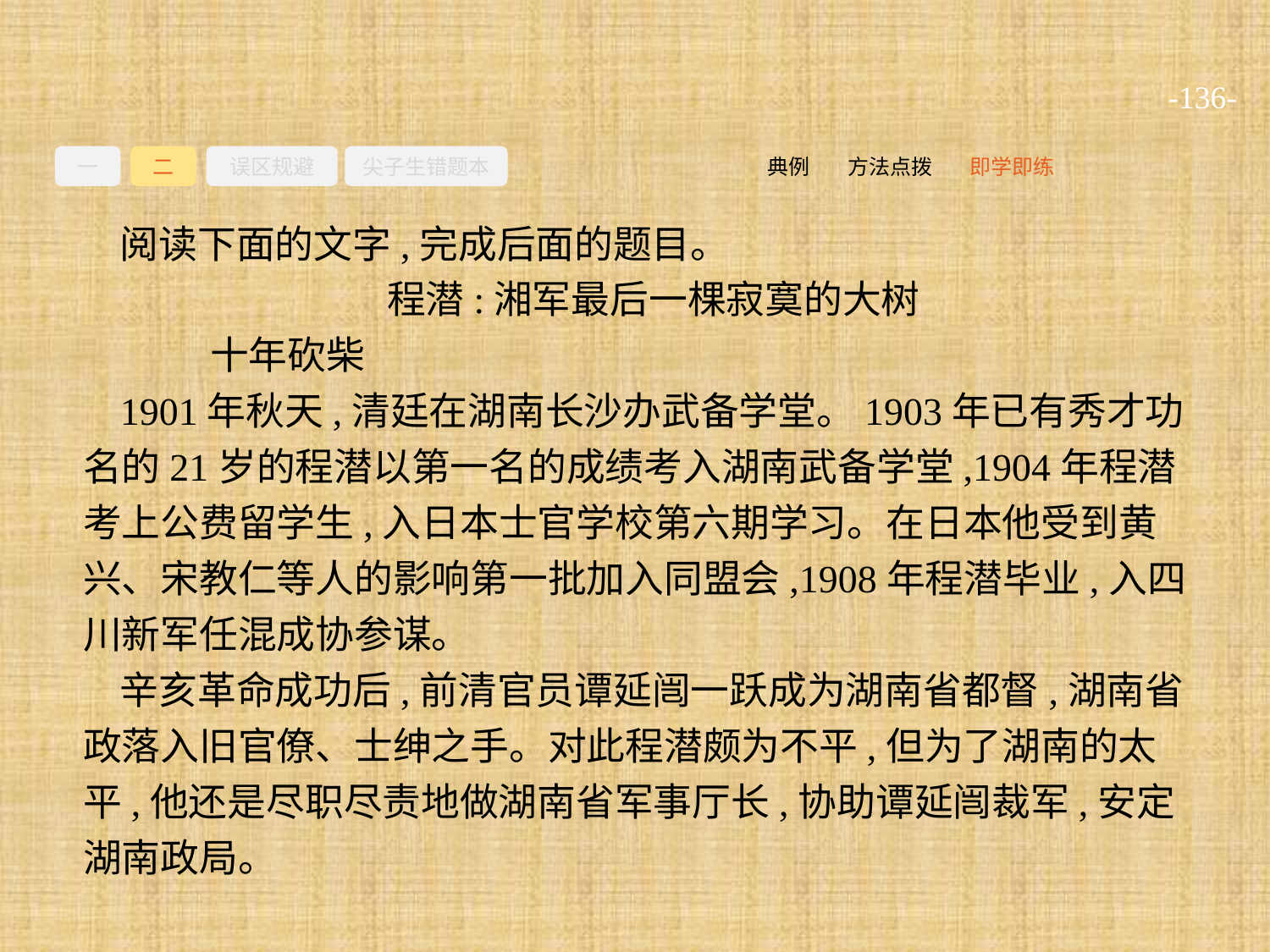

-136-
一
二
误区规避
尖子生错题本
即学即练
方法点拨
典例
阅读下面的文字,完成后面的题目。
程潜:湘军最后一棵寂寞的大树
	十年砍柴
1901年秋天,清廷在湖南长沙办武备学堂。1903年已有秀才功名的21岁的程潜以第一名的成绩考入湖南武备学堂,1904年程潜考上公费留学生,入日本士官学校第六期学习。在日本他受到黄兴、宋教仁等人的影响第一批加入同盟会,1908年程潜毕业,入四川新军任混成协参谋。
辛亥革命成功后,前清官员谭延闿一跃成为湖南省都督,湖南省政落入旧官僚、士绅之手。对此程潜颇为不平,但为了湖南的太平,他还是尽职尽责地做湖南省军事厅长,协助谭延闿裁军,安定湖南政局。